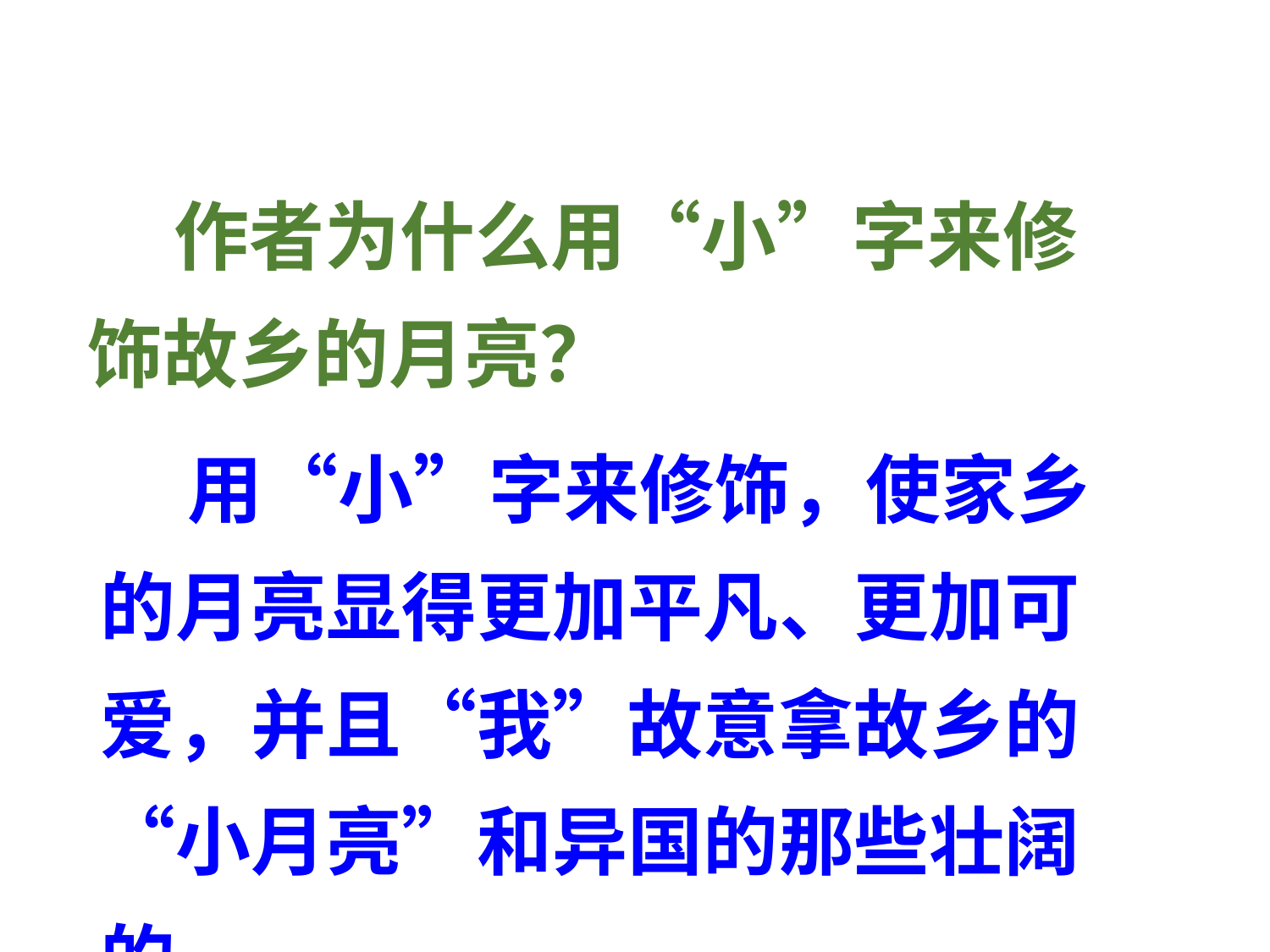

作者为什么用“小”字来修饰故乡的月亮？
    用“小”字来修饰，使家乡的月亮显得更加平凡、更加可爱，并且“我”故意拿故乡的“小月亮”和异国的那些壮阔的、